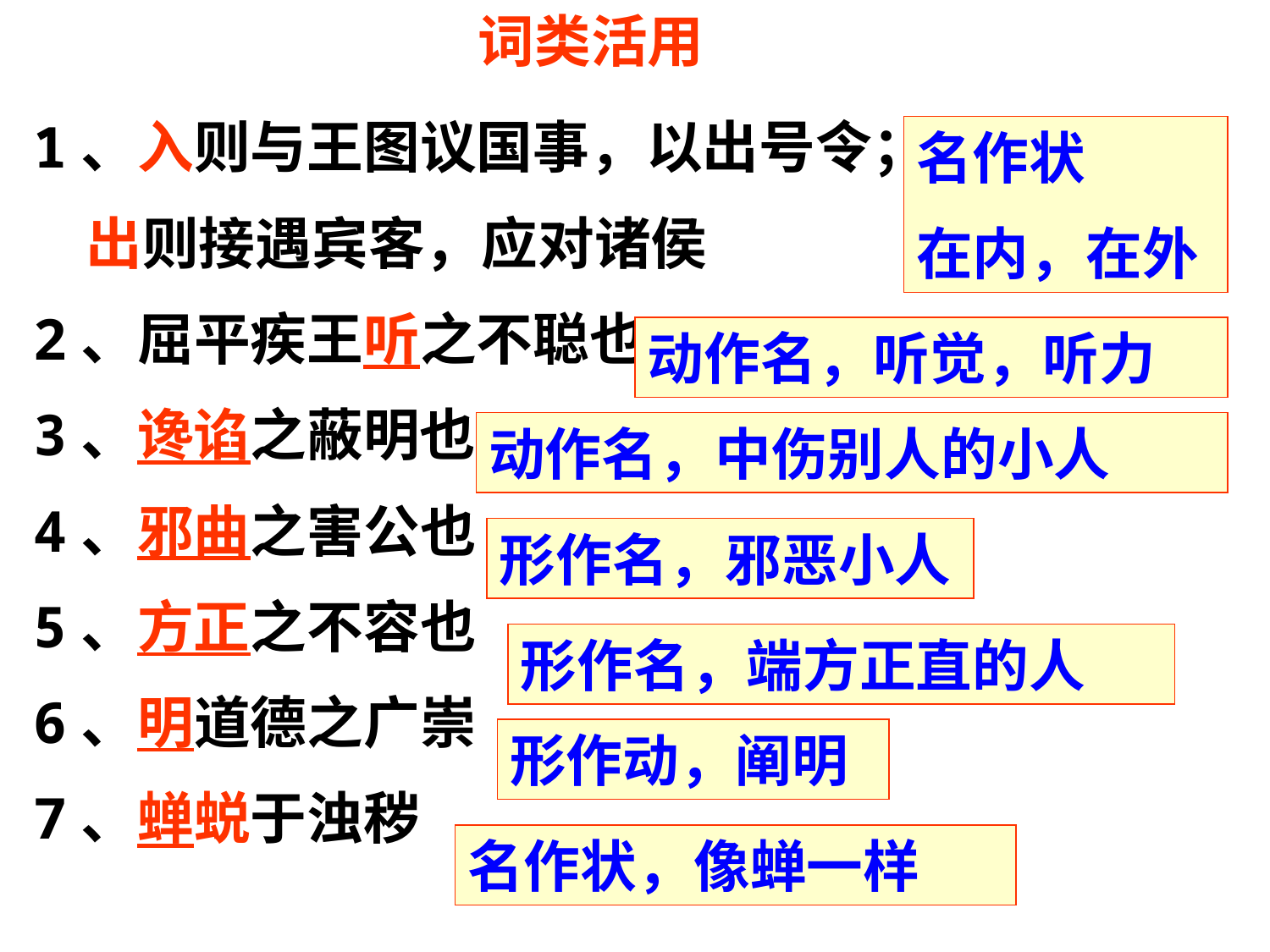

词类活用
1、入则与王图议国事，以出号令；
   出则接遇宾客，应对诸侯
2、屈平疾王听之不聪也
3、谗谄之蔽明也
4、邪曲之害公也
5、方正之不容也
6、明道德之广崇
7、蝉蜕于浊秽
名作状
在内，在外
动作名，听觉，听力
动作名，中伤别人的小人
形作名，邪恶小人
形作名，端方正直的人
形作动，阐明
名作状，像蝉一样